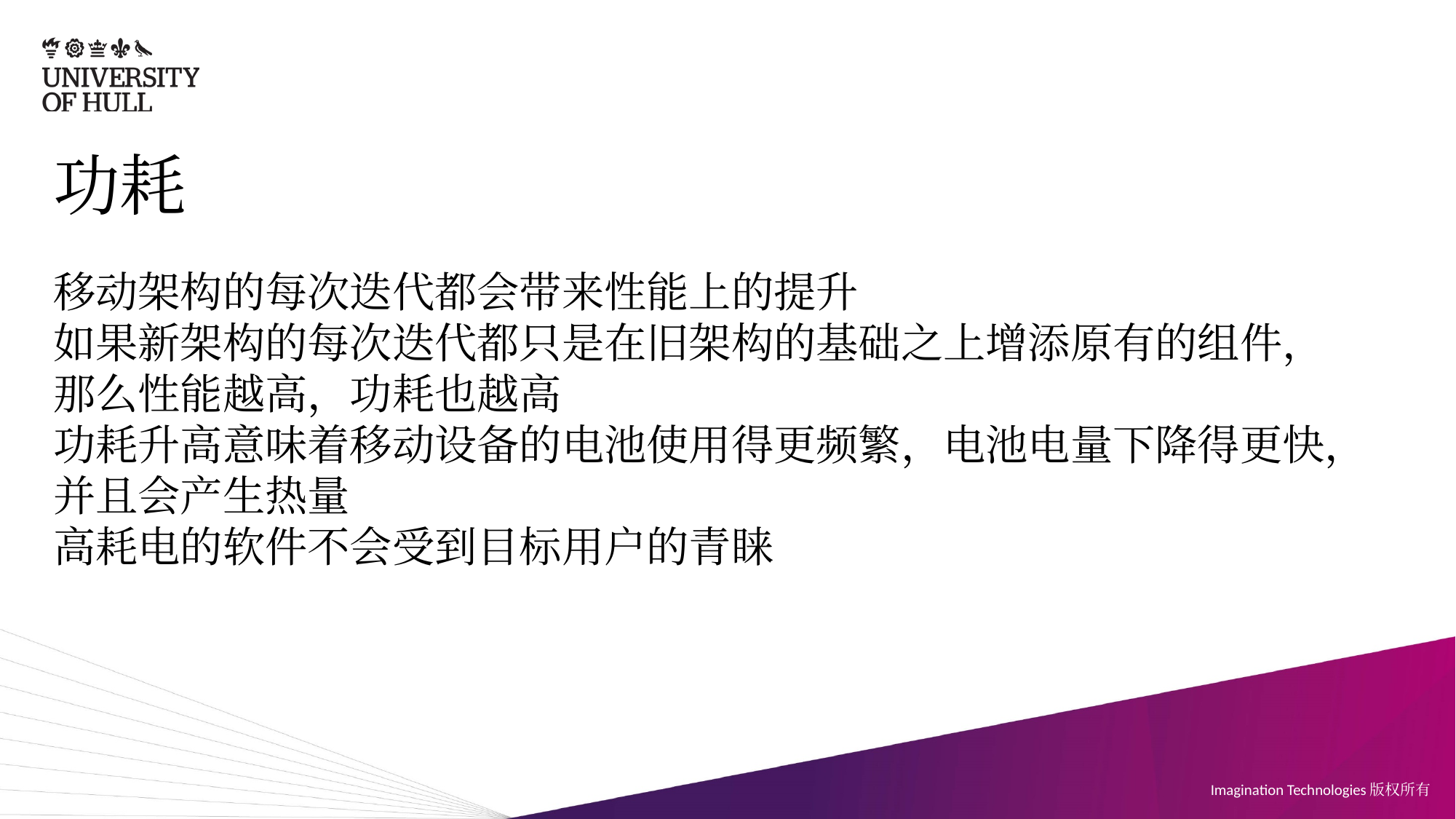

# 功耗
移动架构的每次迭代都会带来性能上的提升
如果新架构的每次迭代都只是在旧架构的基础之上增添原有的组件，
那么性能越高，功耗也越高
功耗升高意味着移动设备的电池使用得更频繁，电池电量下降得更快，并且会产生热量
高耗电的软件不会受到目标用户的青睐